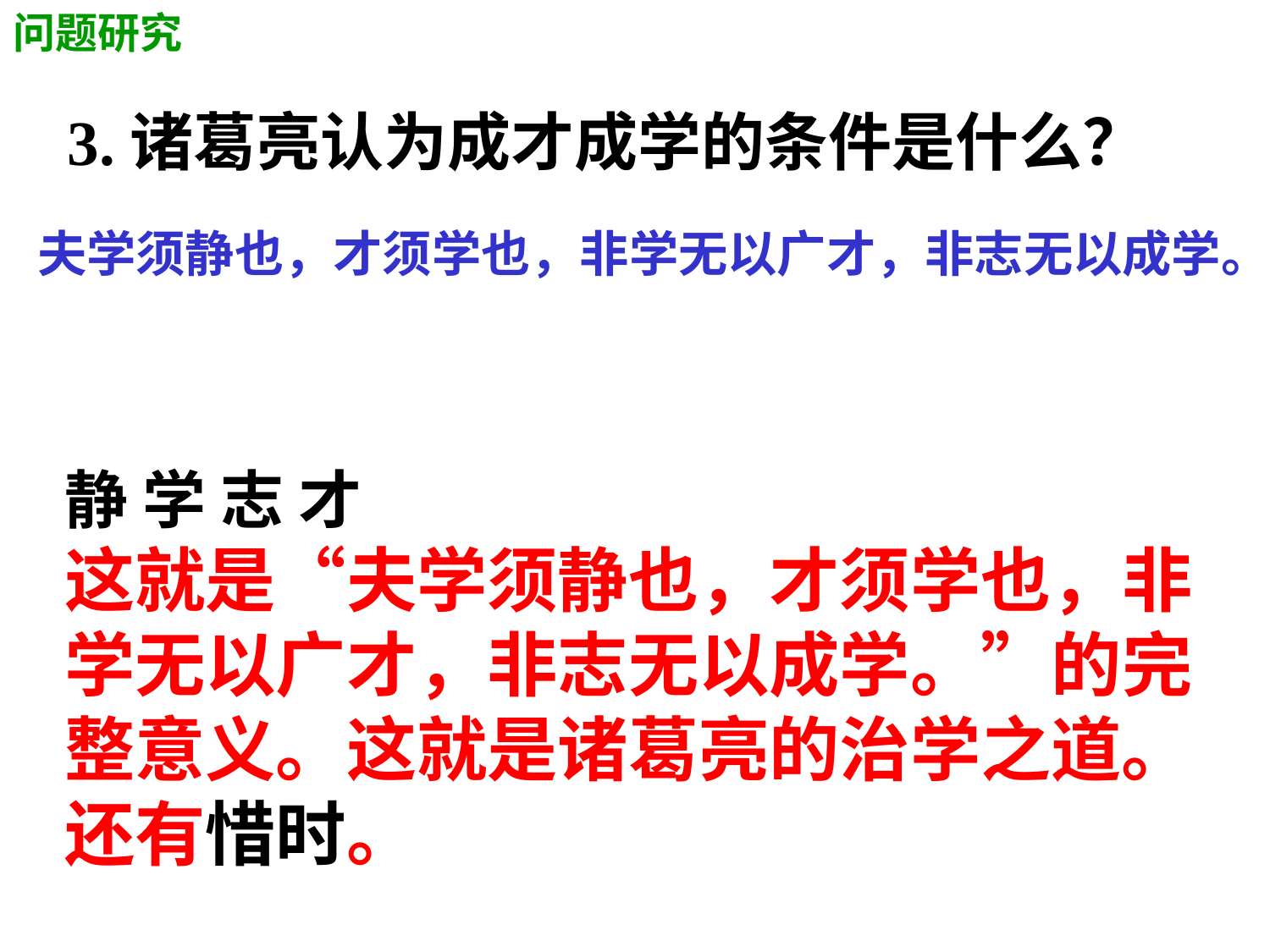

问题研究
3.诸葛亮认为成才成学的条件是什么？
夫学须静也，才须学也，非学无以广才，非志无以成学。
静 学 志 才
这就是“夫学须静也，才须学也，非学无以广才，非志无以成学。”的完整意义。这就是诸葛亮的治学之道。还有惜时。